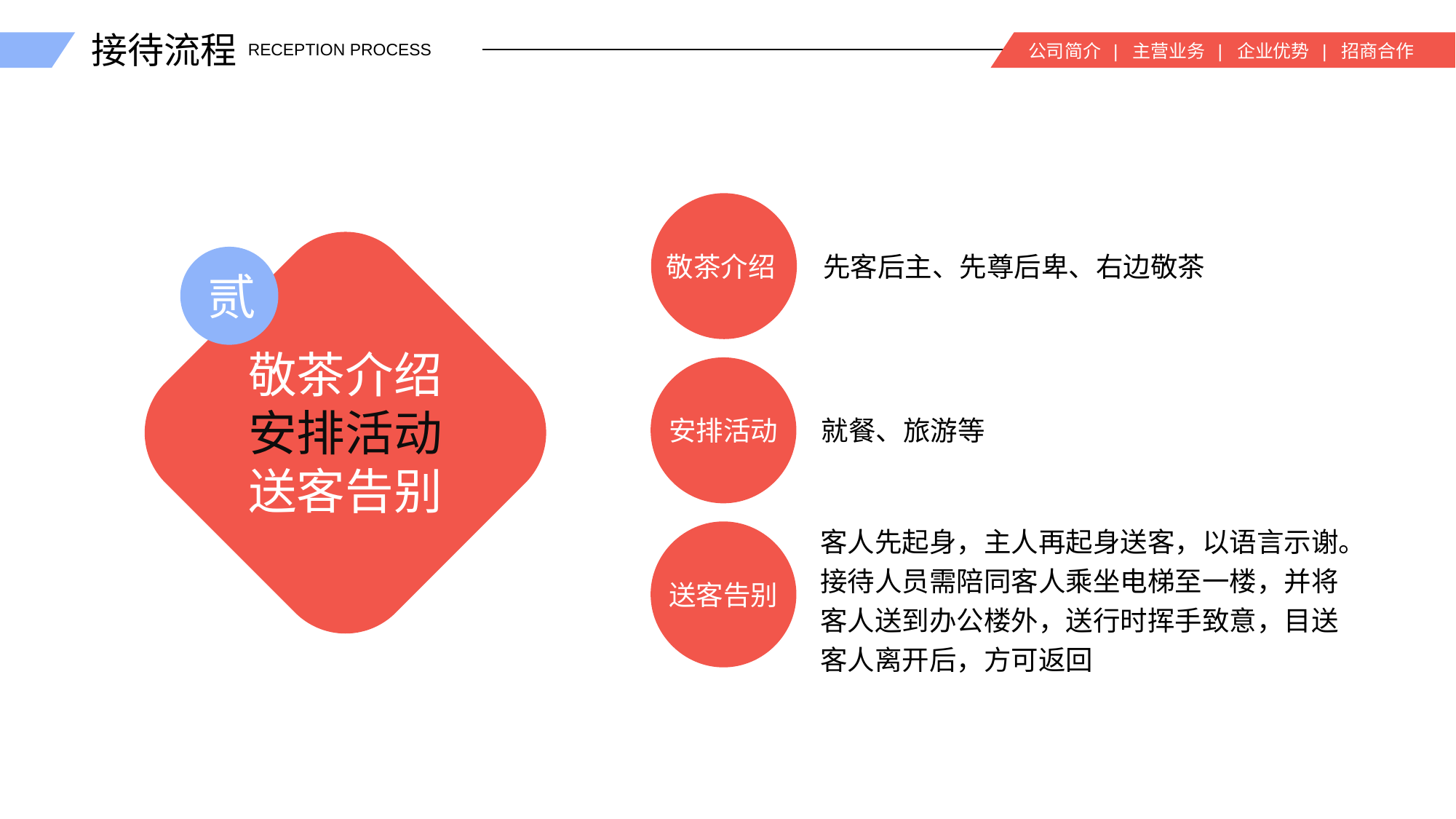

接待流程

公司简介  |  主营业务  |  企业优势  |  招商合作
RECEPTION PROCESS

敬茶介绍
先客后主、先尊后卑、右边敬茶

贰

敬茶介绍
安排活动
送客告别

安排活动
就餐、旅游等
客人先起身，主人再起身送客，以语言示谢。接待人员需陪同客人乘坐电梯至一楼，并将客人送到办公楼外，送行时挥手致意，目送客人离开后，方可返回

送客告别